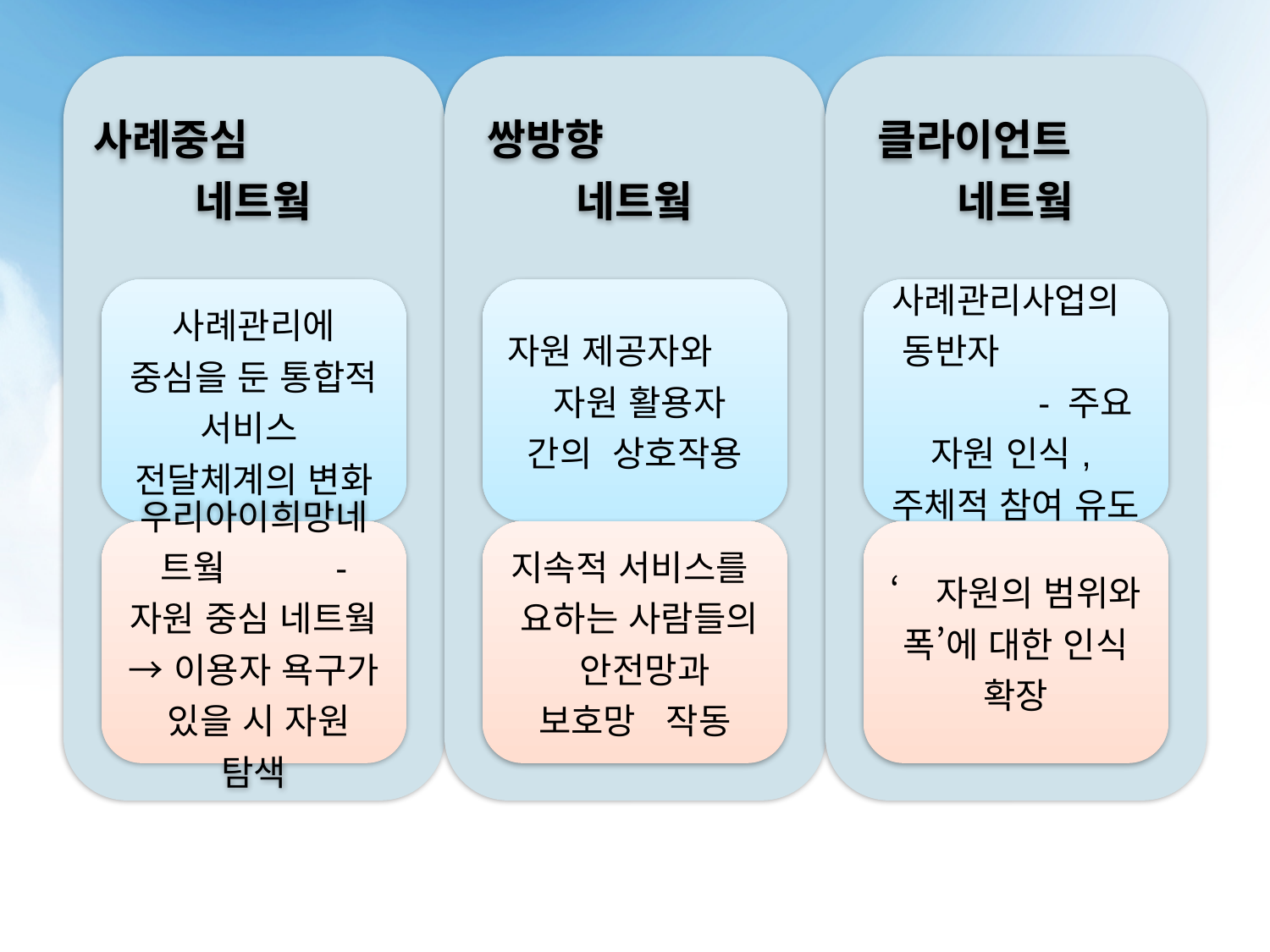

사례중심               네트웤
사례관리에 중심을 둔 통합적 서비스  전달체계의 변화
우리아이희망네트웤          - 자원 중심 네트웤 → 이용자 욕구가  있을 시 자원 탐색
쌍방향                네트웤
자원 제공자와       자원 활용자 간의  상호작용
지속적 서비스를   요하는 사람들의   안전망과 보호망   작동
클라이언트        네트웤
사례관리사업의    동반자                            - 주요 자원 인식,  주체적 참여 유도
‘자원의 범위와 폭’에 대한 인식 확장